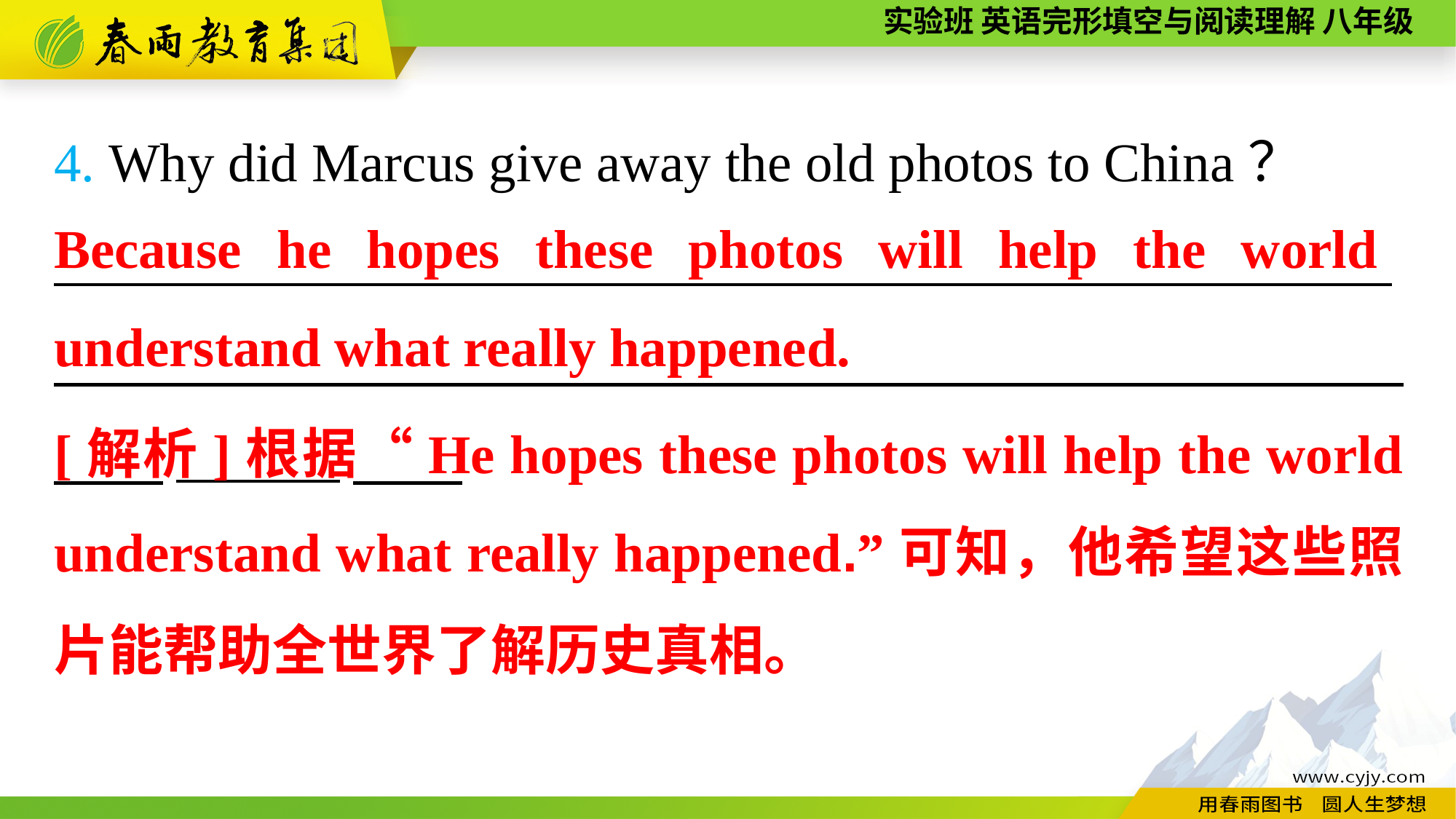

4. Why did Marcus give away the old photos to China？
_________________________________________________　　　                                                                              　，______
Because he hopes these photos will help the world understand what really happened.
[解析]根据“He hopes these photos will help the world understand what really happened.”可知，他希望这些照片能帮助全世界了解历史真相。